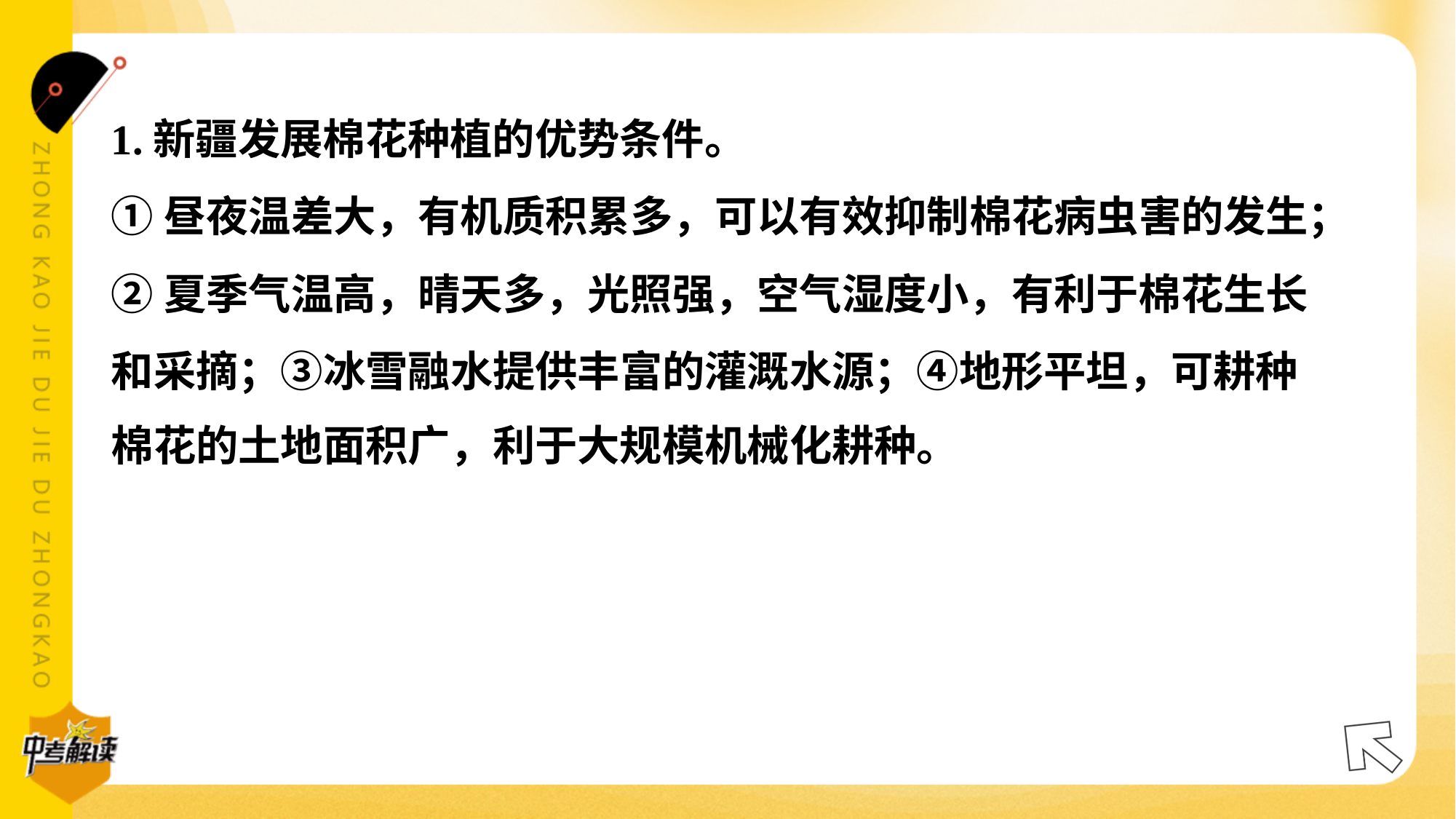

1.新疆发展棉花种植的优势条件。
①昼夜温差大，有机质积累多，可以有效抑制棉花病虫害的发生；
②夏季气温高，晴天多，光照强，空气湿度小，有利于棉花生长
和采摘；③冰雪融水提供丰富的灌溉水源；④地形平坦，可耕种
棉花的土地面积广，利于大规模机械化耕种。